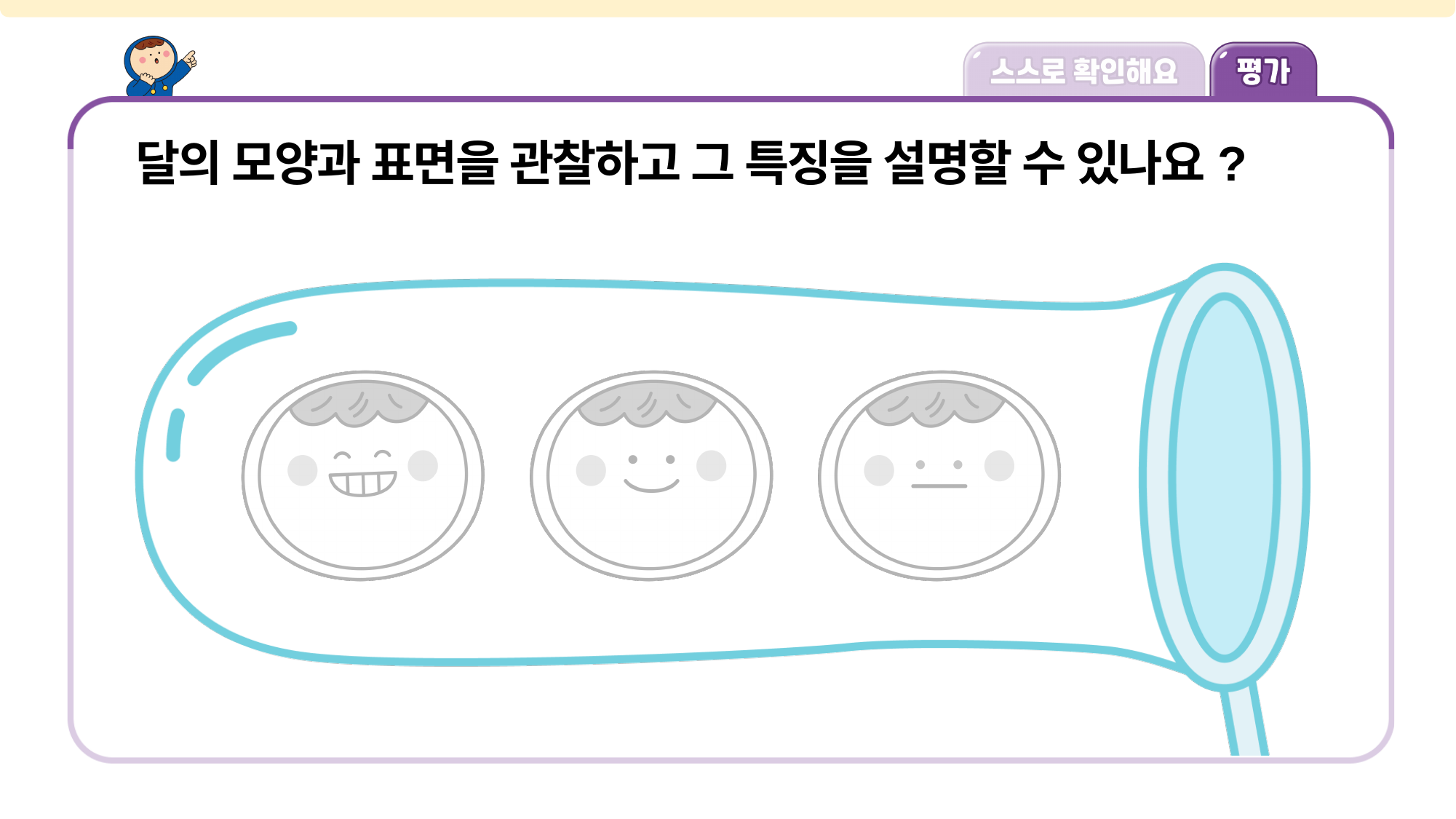

달의 모양과 표면을 관찰하고 그 특징을 설명할 수 있나요?